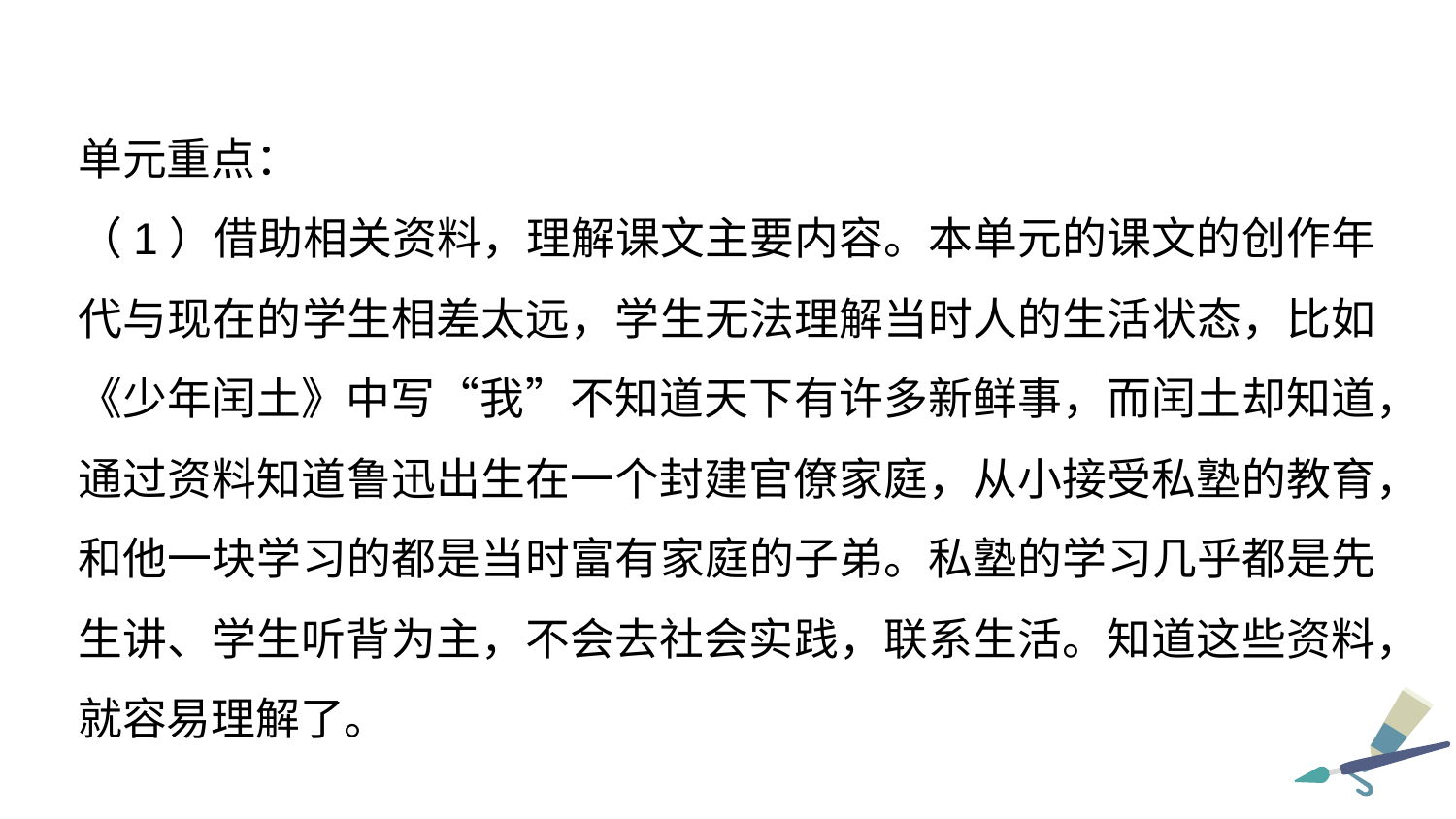

单元重点：
（1）借助相关资料，理解课文主要内容。本单元的课文的创作年代与现在的学生相差太远，学生无法理解当时人的生活状态，比如《少年闰土》中写“我”不知道天下有许多新鲜事，而闰土却知道，通过资料知道鲁迅出生在一个封建官僚家庭，从小接受私塾的教育，和他一块学习的都是当时富有家庭的子弟。私塾的学习几乎都是先生讲、学生听背为主，不会去社会实践，联系生活。知道这些资料，就容易理解了。